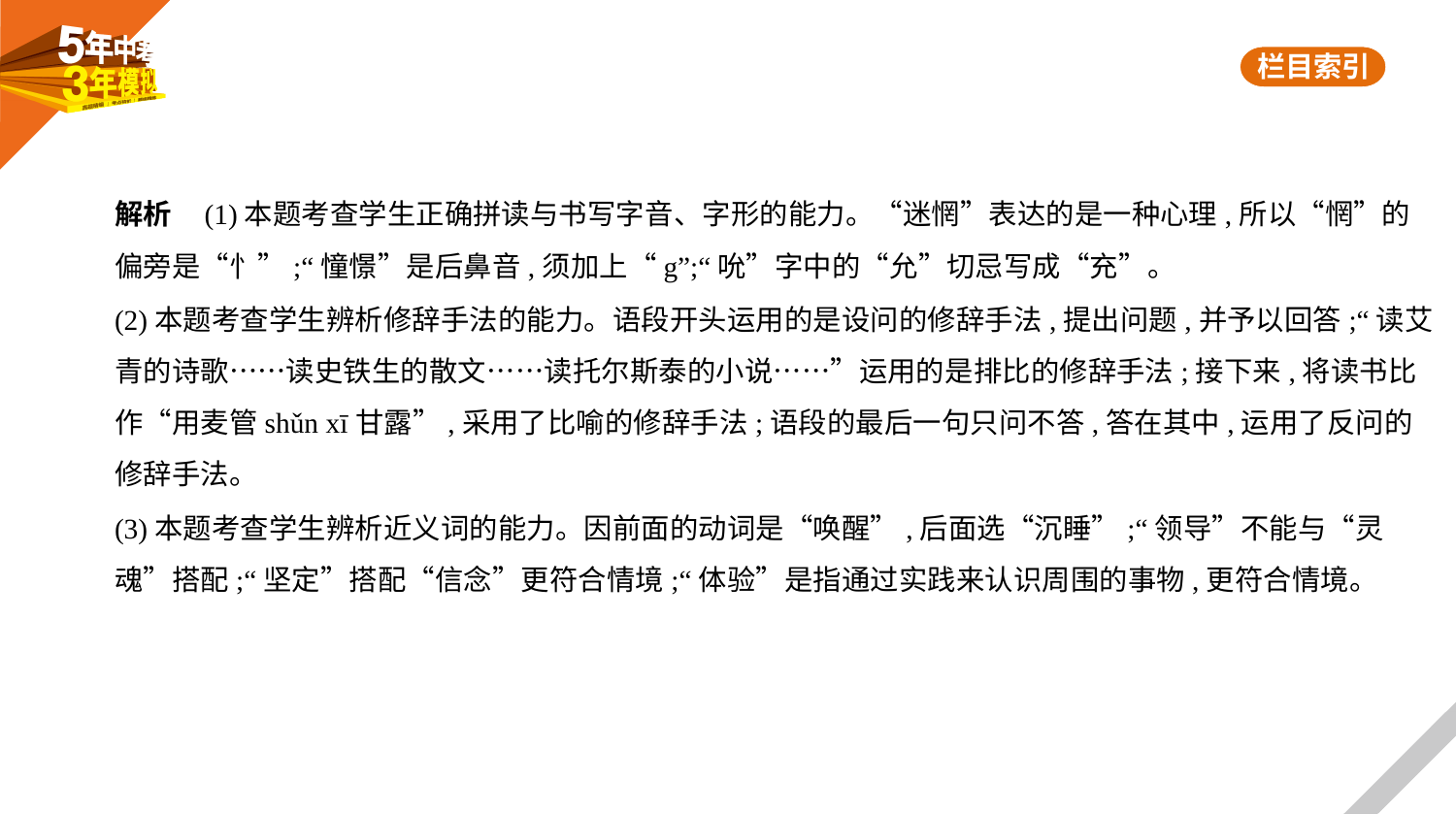

解析    (1)本题考查学生正确拼读与书写字音、字形的能力。“迷惘”表达的是一种心理,所以“惘”的
偏旁是“忄”;“憧憬”是后鼻音,须加上“g”;“吮”字中的“允”切忌写成“充”。
(2)本题考查学生辨析修辞手法的能力。语段开头运用的是设问的修辞手法,提出问题,并予以回答;“读艾
青的诗歌……读史铁生的散文……读托尔斯泰的小说……”运用的是排比的修辞手法;接下来,将读书比
作“用麦管shǔn xī甘露”,采用了比喻的修辞手法;语段的最后一句只问不答,答在其中,运用了反问的
修辞手法。
(3)本题考查学生辨析近义词的能力。因前面的动词是“唤醒”,后面选“沉睡”;“领导”不能与“灵
魂”搭配;“坚定”搭配“信念”更符合情境;“体验”是指通过实践来认识周围的事物,更符合情境。